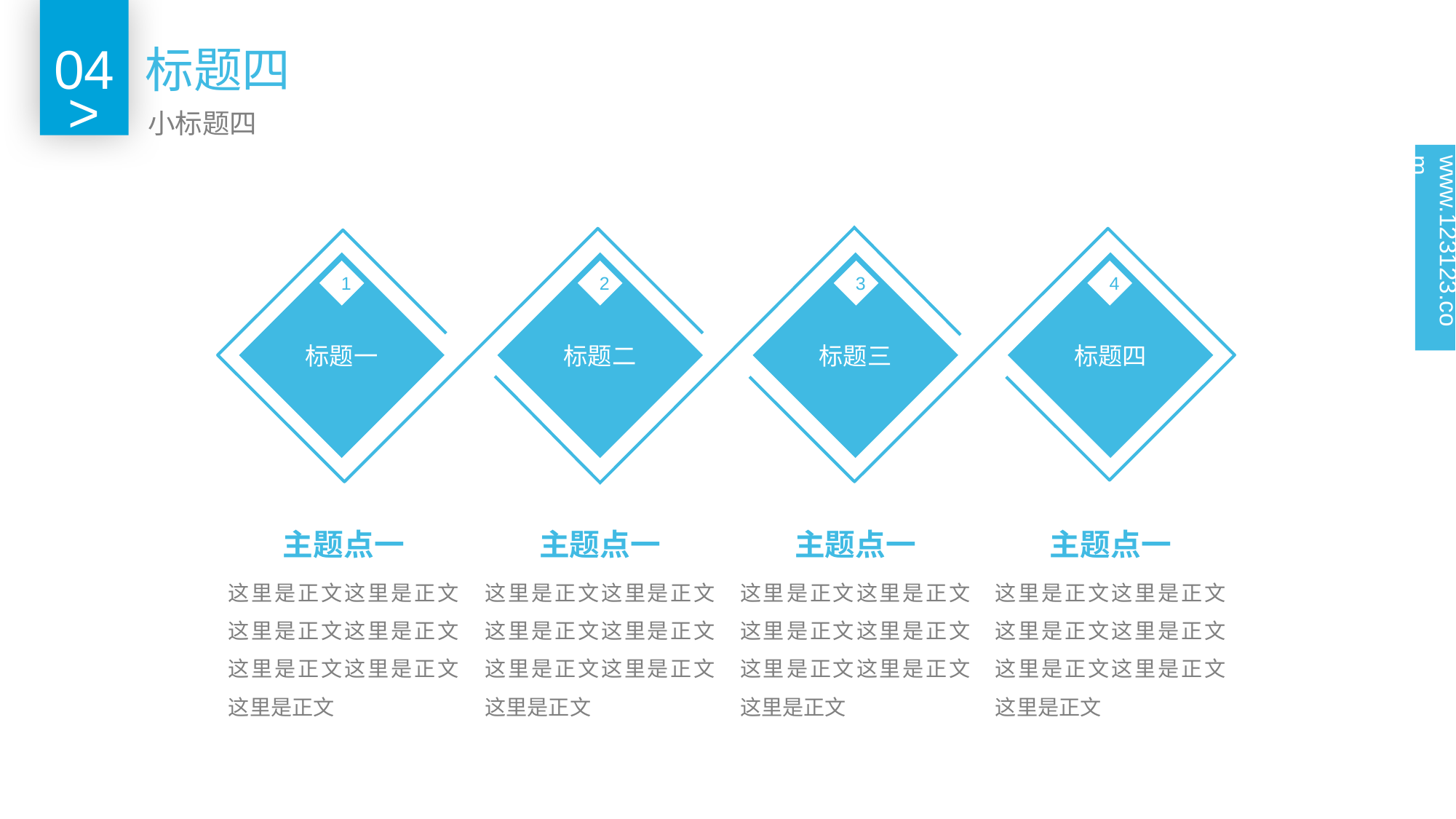

04
标题四
>
小标题四
www.123123.com

标题一
标题二
标题三
标题四
1
2
3
4
主题点一
这里是正文这里是正文这里是正文这里是正文这里是正文这里是正文这里是正文
主题点一
这里是正文这里是正文这里是正文这里是正文这里是正文这里是正文这里是正文
主题点一
这里是正文这里是正文这里是正文这里是正文这里是正文这里是正文这里是正文
主题点一
这里是正文这里是正文这里是正文这里是正文这里是正文这里是正文这里是正文